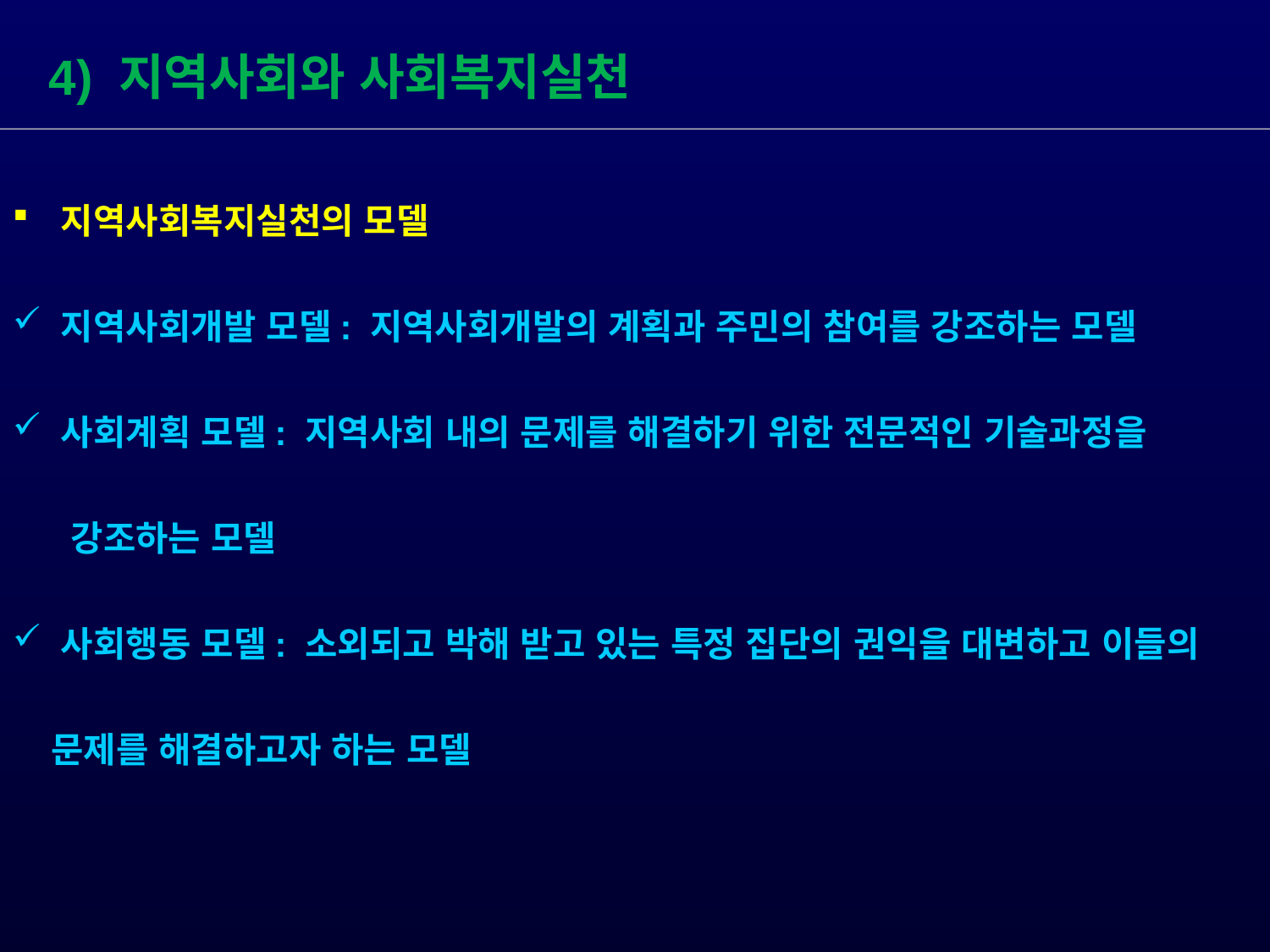

4) 지역사회와 사회복지실천
 지역사회복지실천의 모델
 지역사회개발 모델: 지역사회개발의 계획과 주민의 참여를 강조하는 모델
 사회계획 모델: 지역사회 내의 문제를 해결하기 위한 전문적인 기술과정을
     강조하는 모델
 사회행동 모델: 소외되고 박해 받고 있는 특정 집단의 권익을 대변하고 이들의
   문제를 해결하고자 하는 모델